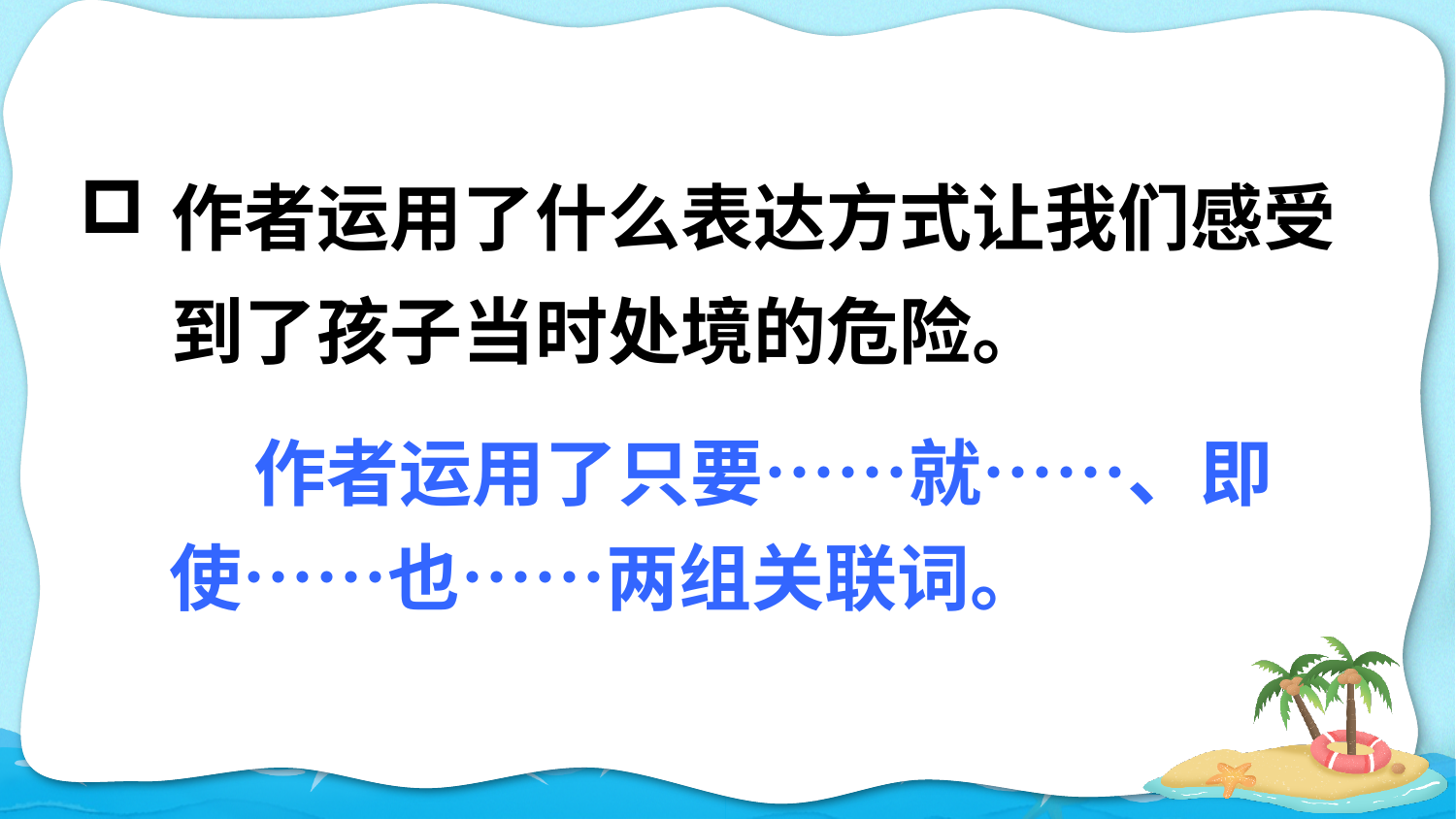

作者运用了什么表达方式让我们感受到了孩子当时处境的危险。
    作者运用了只要……就……、即使……也……两组关联词。